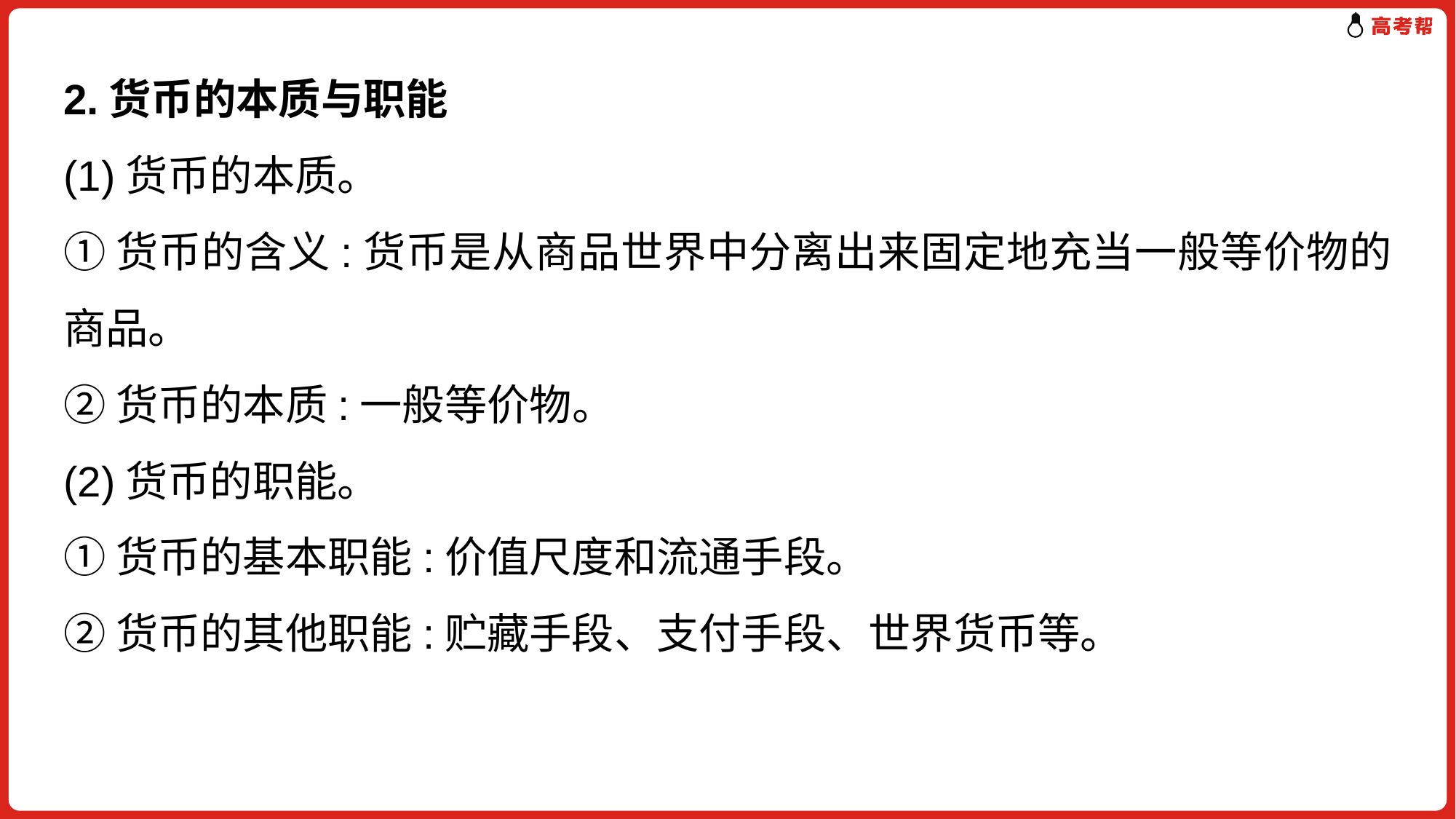

2.货币的本质与职能
(1)货币的本质。
①货币的含义:货币是从商品世界中分离出来固定地充当一般等价物的商品。
②货币的本质:一般等价物。
(2)货币的职能。
①货币的基本职能:价值尺度和流通手段。
②货币的其他职能:贮藏手段、支付手段、世界货币等。